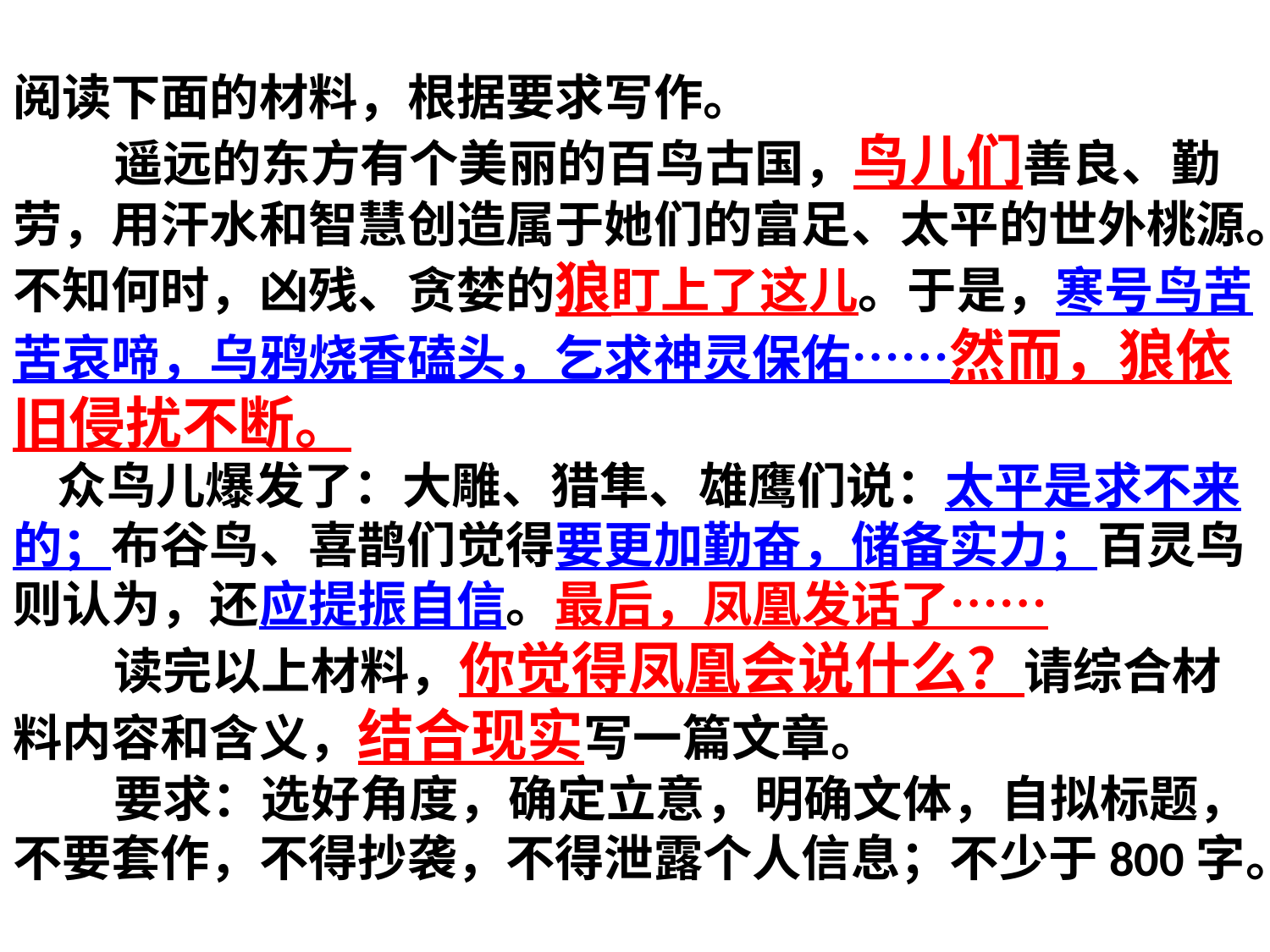

# 阅读下面的材料，根据要求写作。 遥远的东方有个美丽的百鸟古国，鸟儿们善良、勤劳，用汗水和智慧创造属于她们的富足、太平的世外桃源。不知何时，凶残、贪婪的狼盯上了这儿。于是，寒号鸟苦苦哀啼，乌鸦烧香磕头，乞求神灵保佑……然而，狼依旧侵扰不断。 众鸟儿爆发了：大雕、猎隼、雄鹰们说：太平是求不来的；布谷鸟、喜鹊们觉得要更加勤奋，储备实力；百灵鸟则认为，还应提振自信。最后，凤凰发话了…… 读完以上材料，你觉得凤凰会说什么？请综合材料内容和含义，结合现实写一篇文章。 要求：选好角度，确定立意，明确文体，自拟标题，不要套作，不得抄袭，不得泄露个人信息；不少于800字。